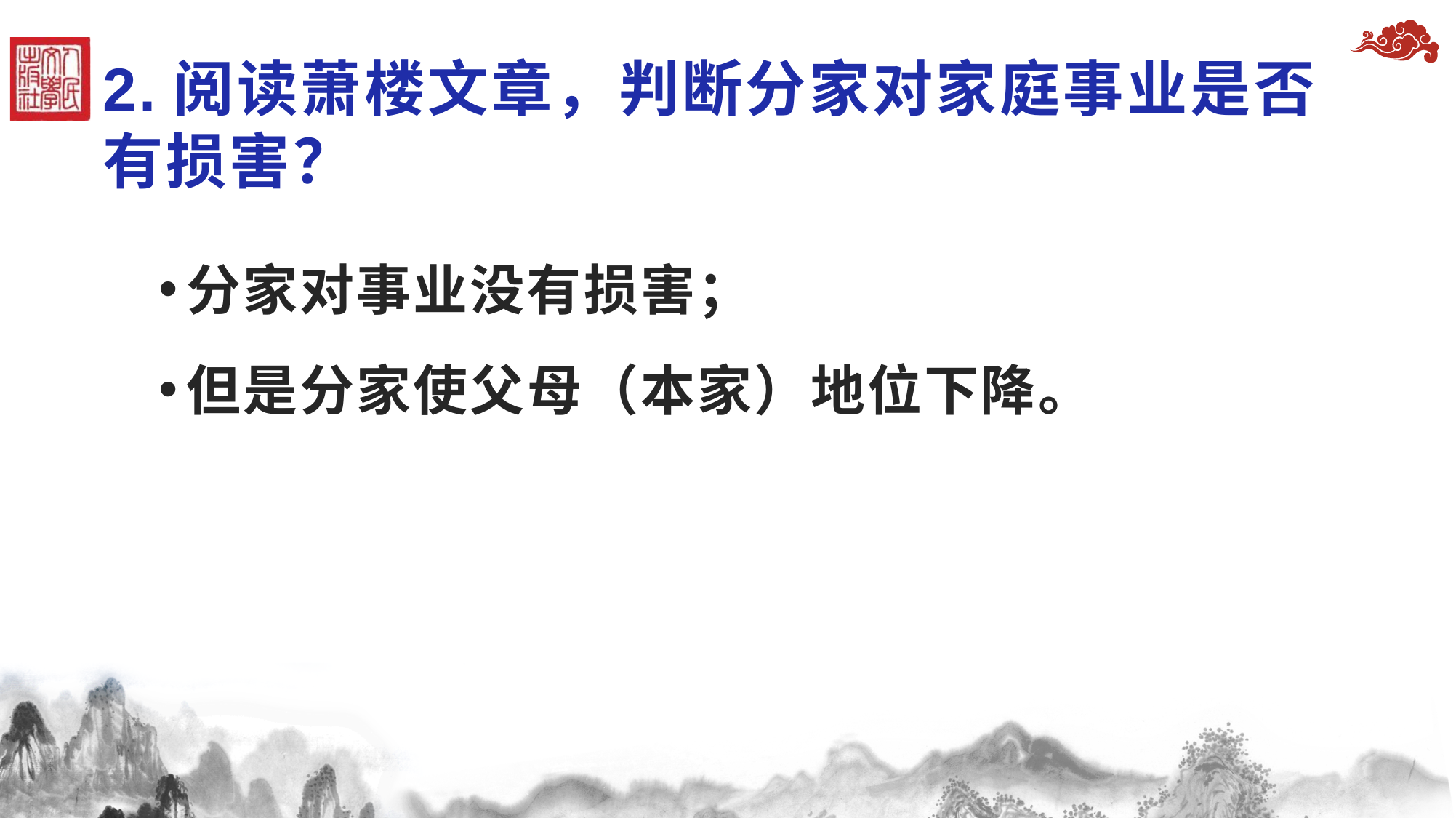

# 2.阅读萧楼文章，判断分家对家庭事业是否有损害？
分家对事业没有损害；
但是分家使父母（本家）地位下降。